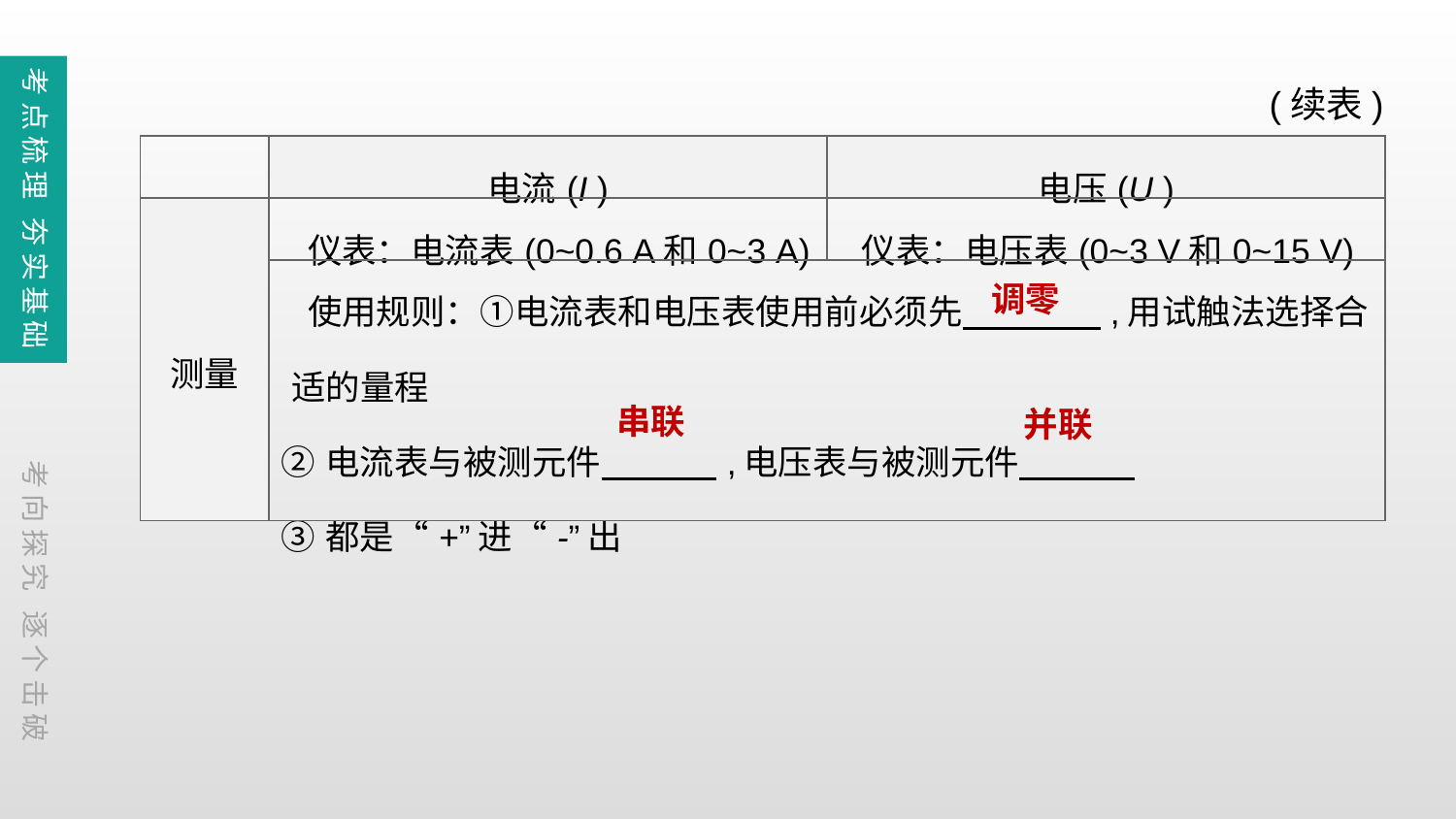

(续表)

考点梳理 夯实基础
|  | 电流(I ) | 电压(U ) |
| --- | --- | --- |
| 测量 | 仪表：电流表(0~0.6 A和0~3 A) | 仪表：电压表(0~3 V和0~15 V) |
|  | 使用规则：①电流表和电压表使用前必须先　　　　,用试触法选择合 适的量程  ②电流表与被测元件　 　 ,电压表与被测元件　 　  ③都是“+”进“-”出 |  |
调零
串联
并联
考向探究 逐个击破